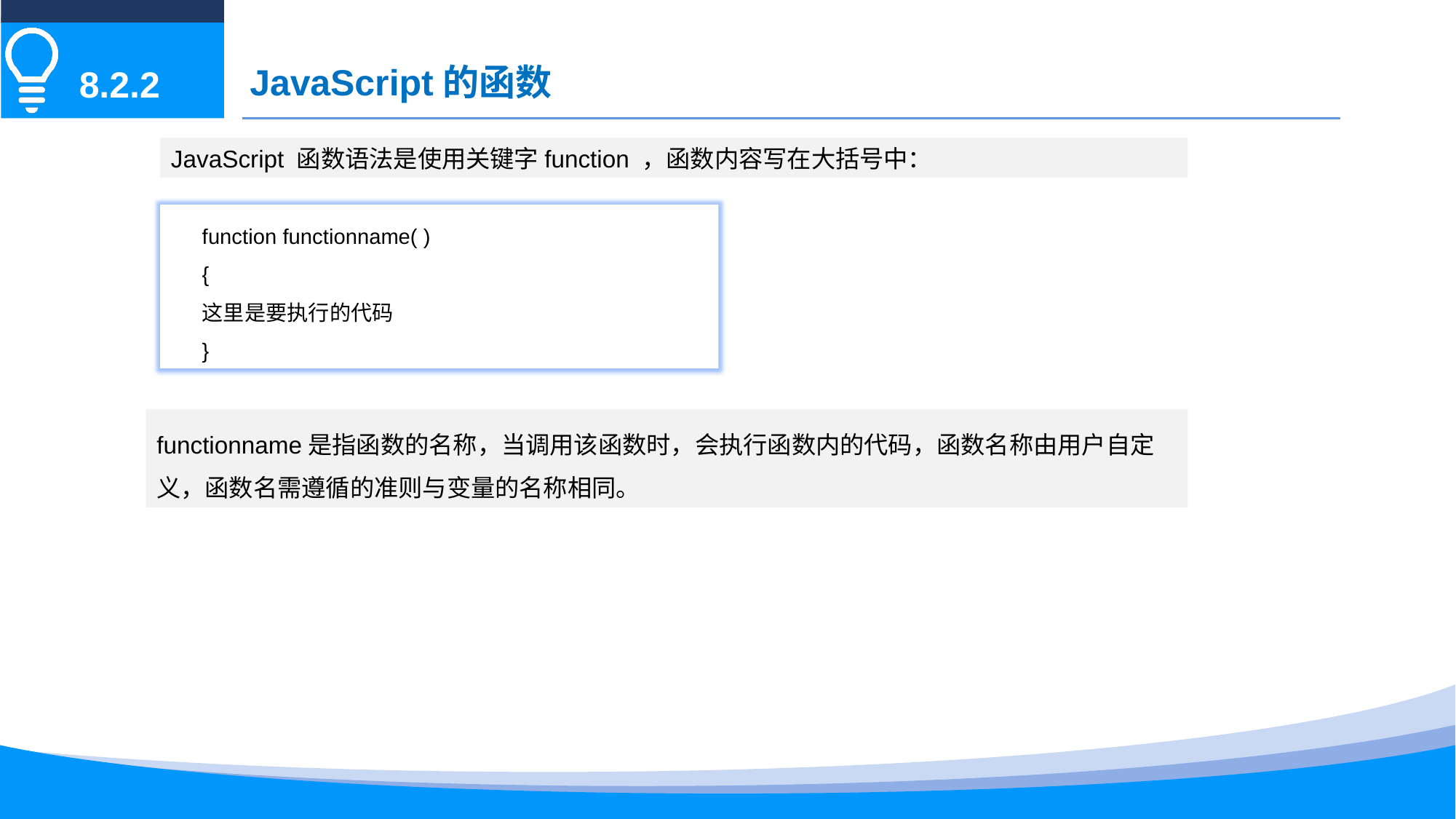

JavaScript的函数
8.2.2
JavaScript 函数语法是使用关键字function ，函数内容写在大括号中：
function functionname( )
{
这里是要执行的代码
}
functionname是指函数的名称，当调用该函数时，会执行函数内的代码，函数名称由用户自定义，函数名需遵循的准则与变量的名称相同。